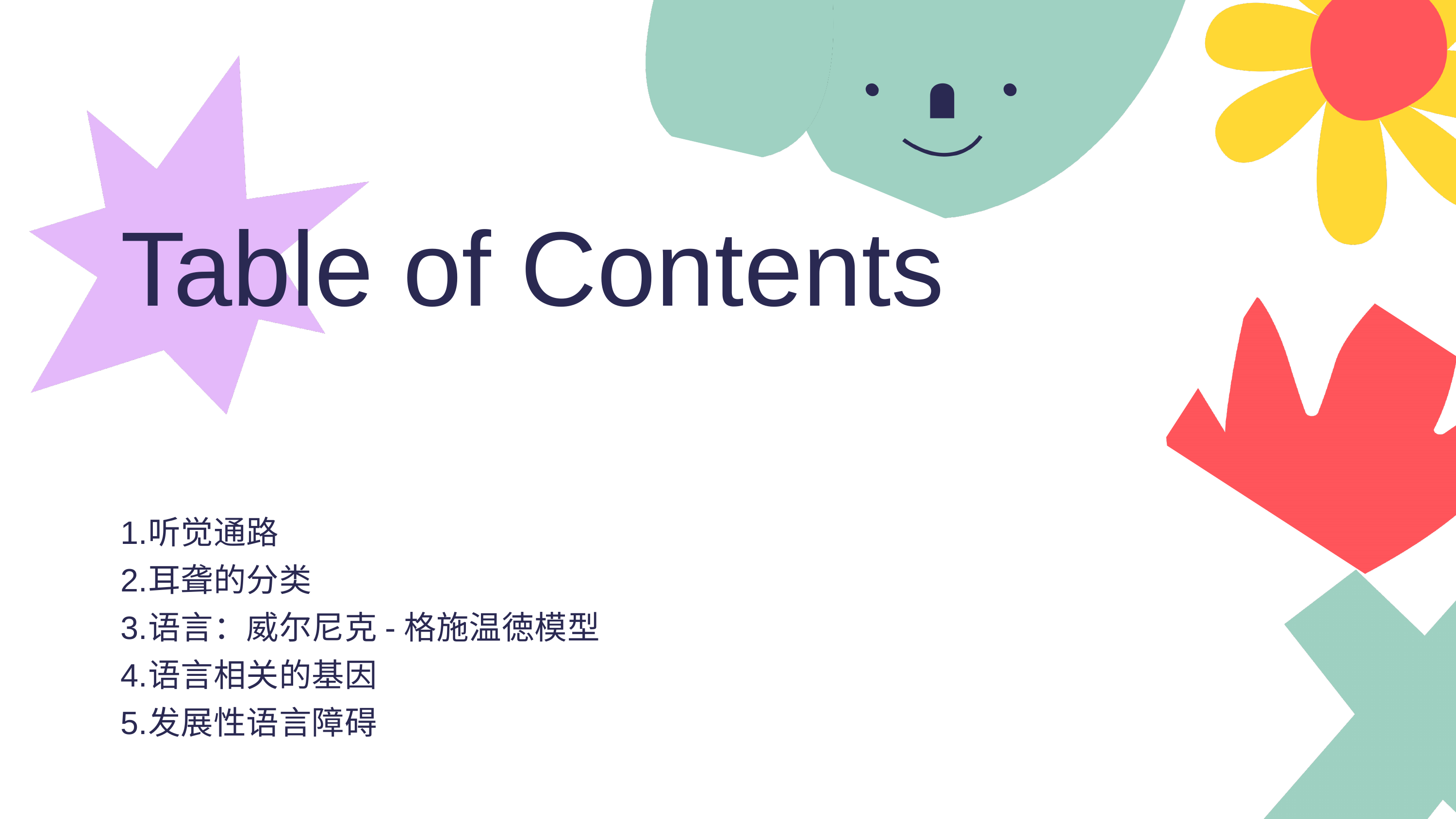

Table of Contents

听觉通路
耳聋的分类
语言：威尔尼克-格施温徳模型
语言相关的基因
发展性语言障碍